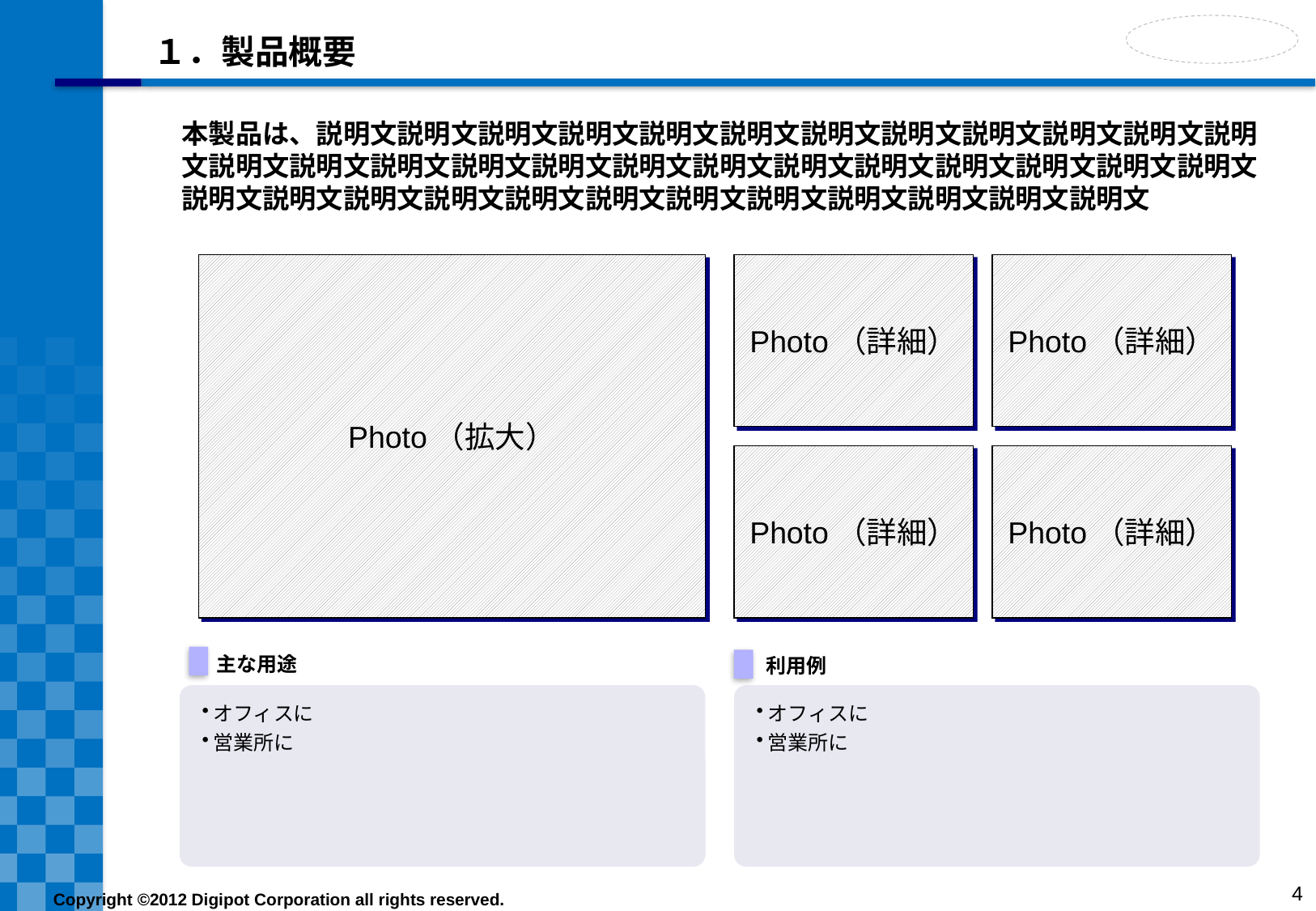

# １．製品概要
本製品は、説明文説明文説明文説明文説明文説明文説明文説明文説明文説明文説明文説明文説明文説明文説明文説明文説明文説明文説明文説明文説明文説明文説明文説明文説明文説明文説明文説明文説明文説明文説明文説明文説明文説明文説明文説明文説明文
Photo（拡大）
Photo（詳細）
Photo（詳細）
Photo（詳細）
Photo（詳細）
主な用途

利用例

オフィスに
営業所に
オフィスに
営業所に
4